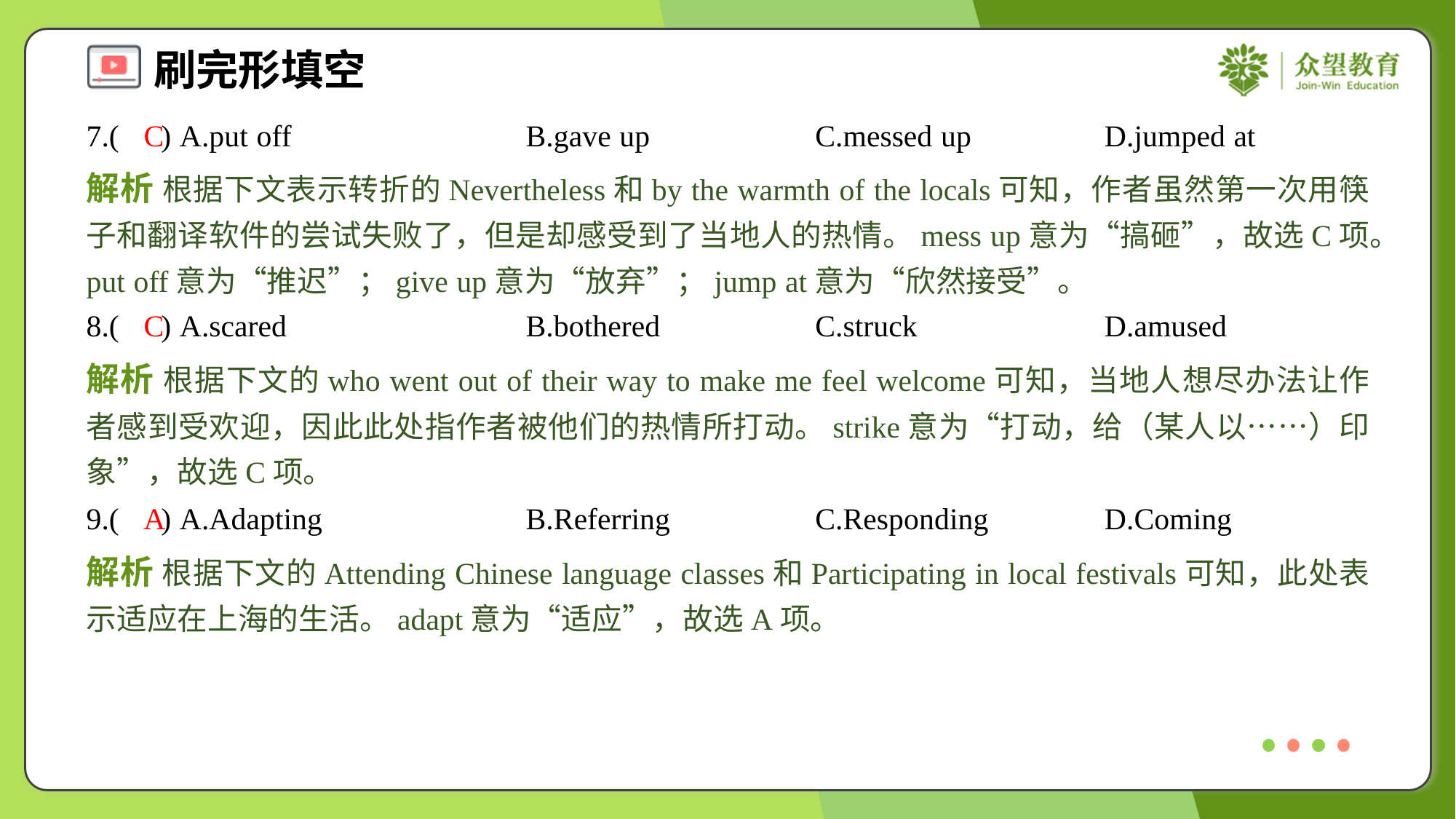

7.(     ) A.put off	B.gave up	C.messed up	D.jumped at
C
解析 根据下文表示转折的Nevertheless和by the warmth of the locals可知，作者虽然第一次用筷子和翻译软件的尝试失败了，但是却感受到了当地人的热情。mess up意为“搞砸”，故选C项。put off意为“推迟”；give up意为“放弃”；jump at意为“欣然接受”。
8.(     ) A.scared	B.bothered	C.struck	D.amused
C
解析 根据下文的who went out of their way to make me feel welcome可知，当地人想尽办法让作者感到受欢迎，因此此处指作者被他们的热情所打动。strike意为“打动，给（某人以……）印象”，故选C项。
9.(     ) A.Adapting	B.Referring	C.Responding	D.Coming
A
解析 根据下文的Attending Chinese language classes和Participating in local festivals可知，此处表示适应在上海的生活。adapt意为“适应”，故选A项。